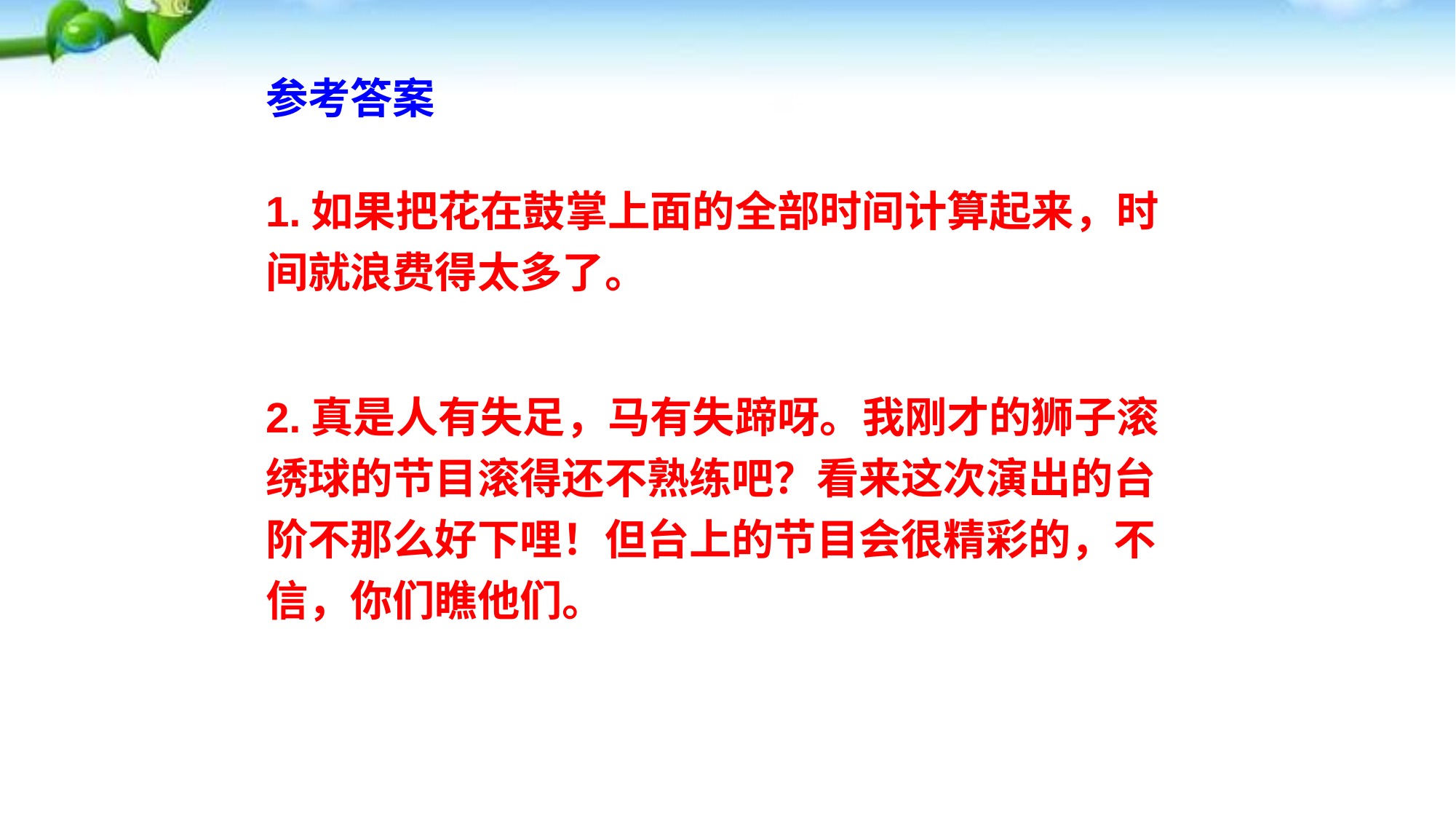

参考答案
1.如果把花在鼓掌上面的全部时间计算起来，时间就浪费得太多了。
2.真是人有失足，马有失蹄呀。我刚才的狮子滚绣球的节目滚得还不熟练吧？看来这次演出的台阶不那么好下哩！但台上的节目会很精彩的，不信，你们瞧他们。